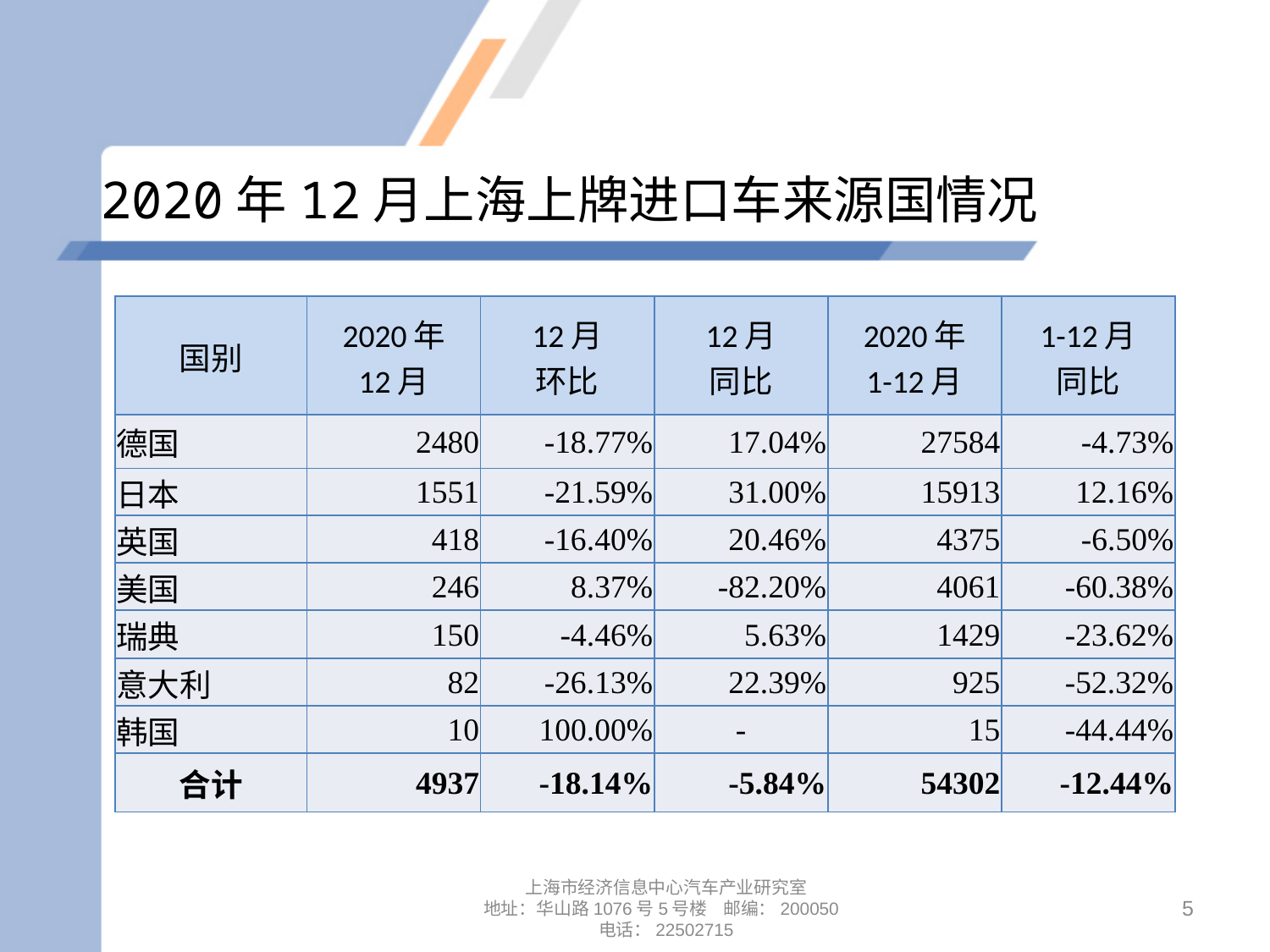

# 2020年12月上海上牌进口车来源国情况
| 国别 | 2020年 12月 | 12月 环比 | 12月 同比 | 2020年 1-12月 | 1-12月 同比 |
| --- | --- | --- | --- | --- | --- |
| 德国 | 2480 | -18.77% | 17.04% | 27584 | -4.73% |
| 日本 | 1551 | -21.59% | 31.00% | 15913 | 12.16% |
| 英国 | 418 | -16.40% | 20.46% | 4375 | -6.50% |
| 美国 | 246 | 8.37% | -82.20% | 4061 | -60.38% |
| 瑞典 | 150 | -4.46% | 5.63% | 1429 | -23.62% |
| 意大利 | 82 | -26.13% | 22.39% | 925 | -52.32% |
| 韩国 | 10 | 100.00% | - | 15 | -44.44% |
| 合计 | 4937 | -18.14% | -5.84% | 54302 | -12.44% |
上海市经济信息中心汽车产业研究室
地址：华山路1076号5号楼    邮编：200050
电话：22502715

5